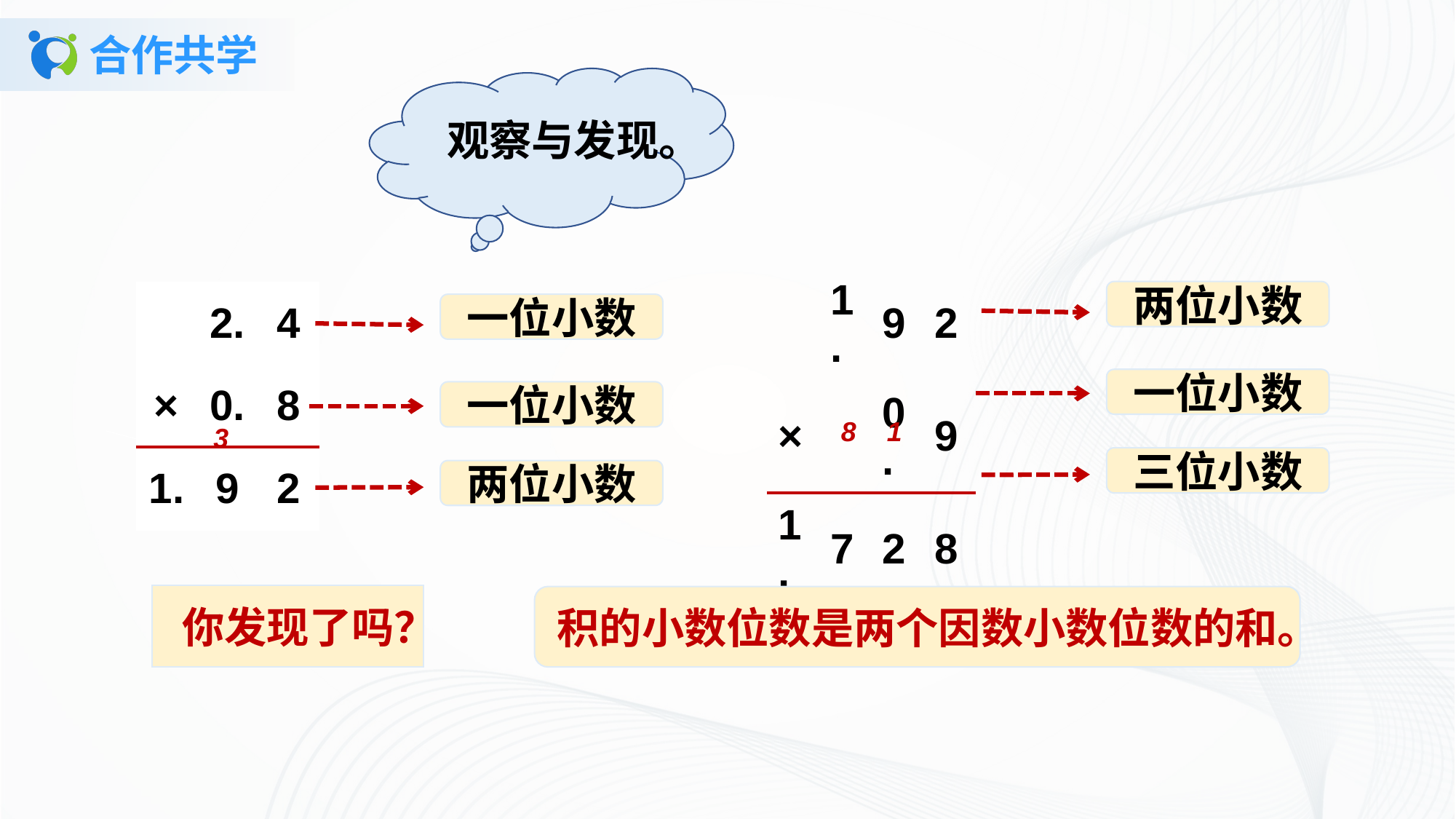

# 合作共学

观察与发现。
|  | 1. | 9 | 2 |
| --- | --- | --- | --- |
| × |  | 0. | 9 |
| 1. | 7 | 2 | 8 |
|  | 2. | 4 |
| --- | --- | --- |
| × | 0. | 8 |
| 1. | 9 | 2 |
两位小数
一位小数
一位小数
一位小数
8
1
3
三位小数
两位小数
你发现了吗？
积的小数位数是两个因数小数位数的和。